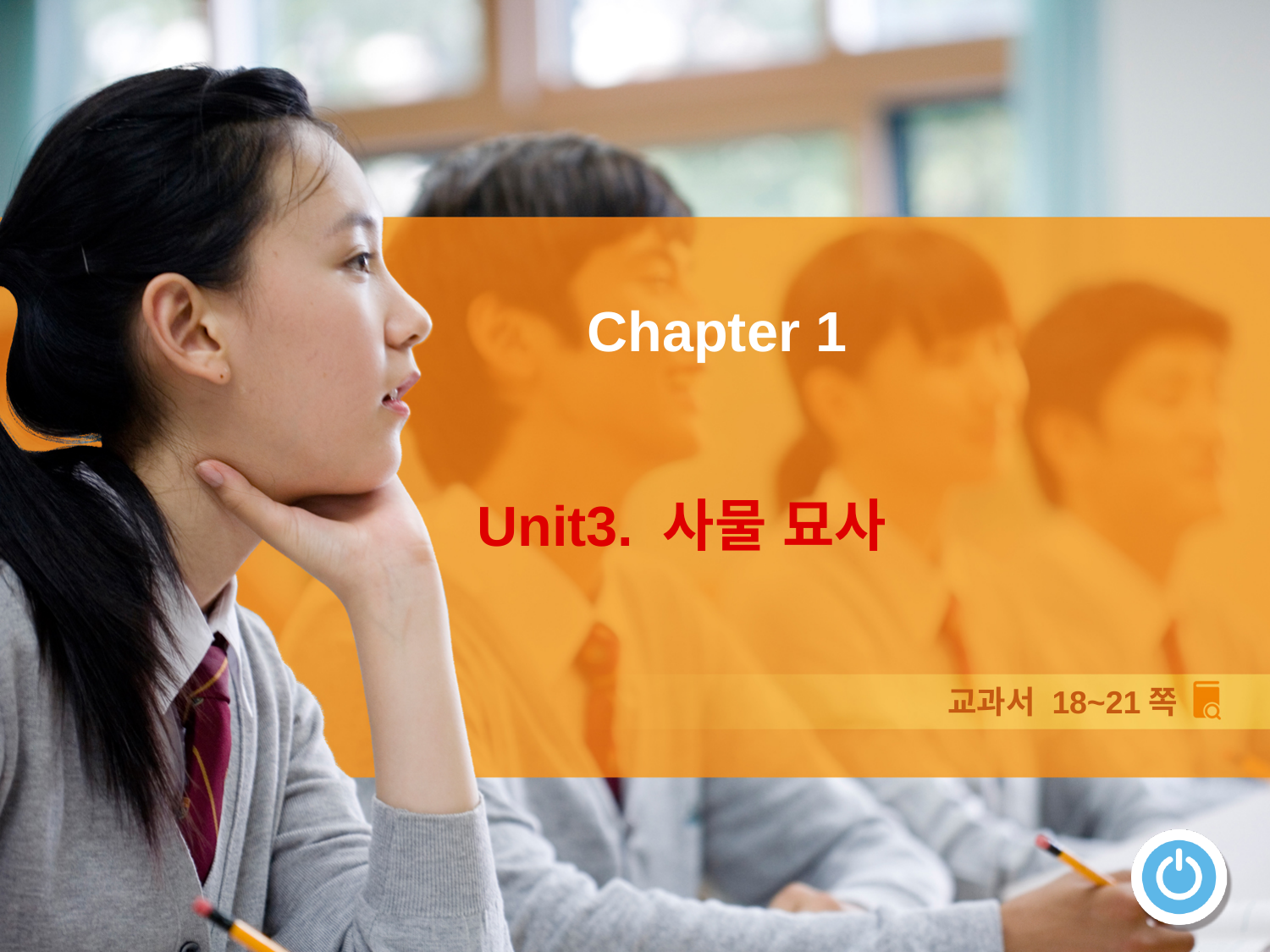

Chapter 1
Unit3. 사물 묘사
교과서 18~21쪽